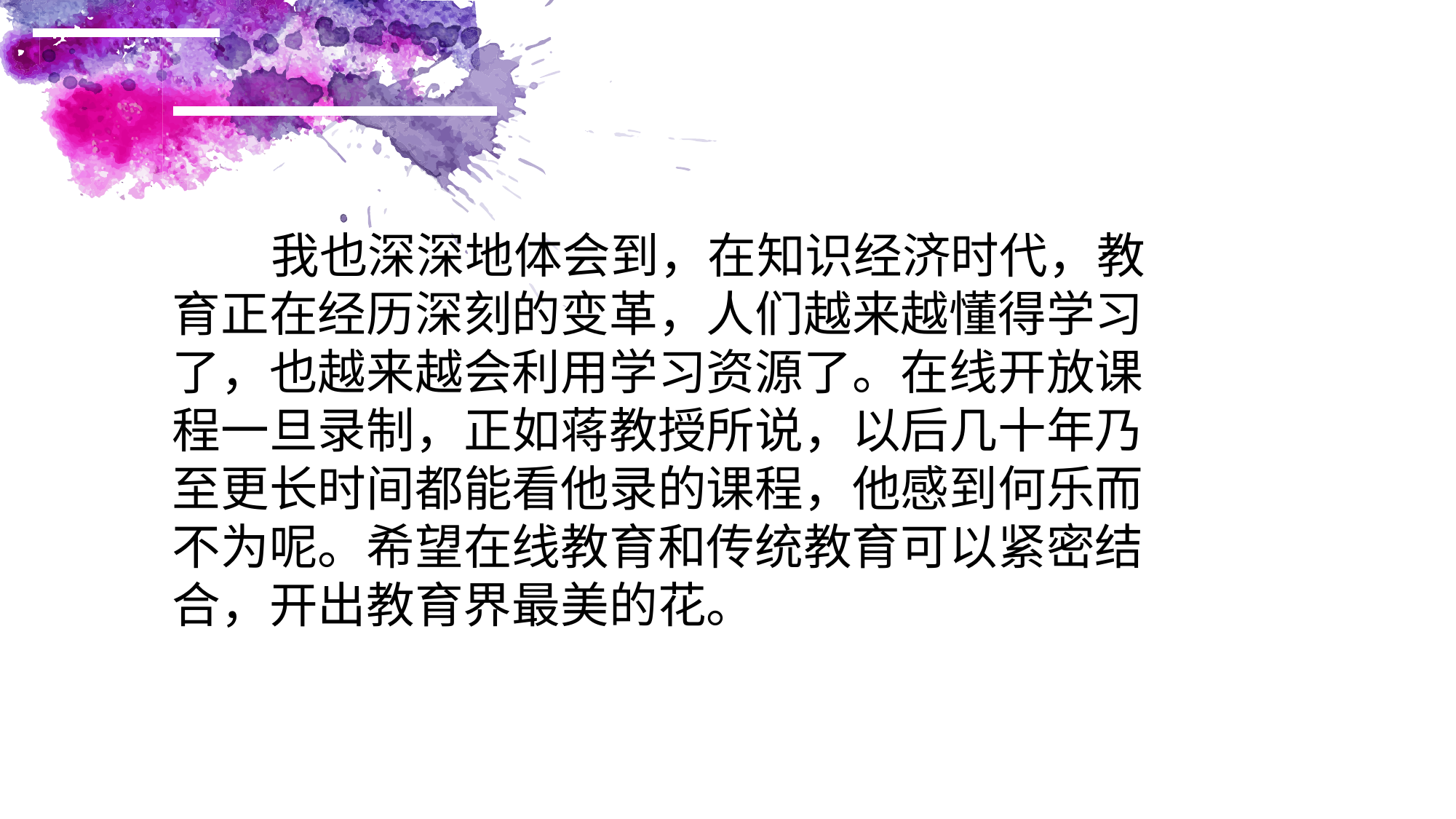

我也深深地体会到，在知识经济时代，教育正在经历深刻的变革，人们越来越懂得学习了，也越来越会利用学习资源了。在线开放课程一旦录制，正如蒋教授所说，以后几十年乃至更长时间都能看他录的课程，他感到何乐而不为呢。希望在线教育和传统教育可以紧密结合，开出教育界最美的花。